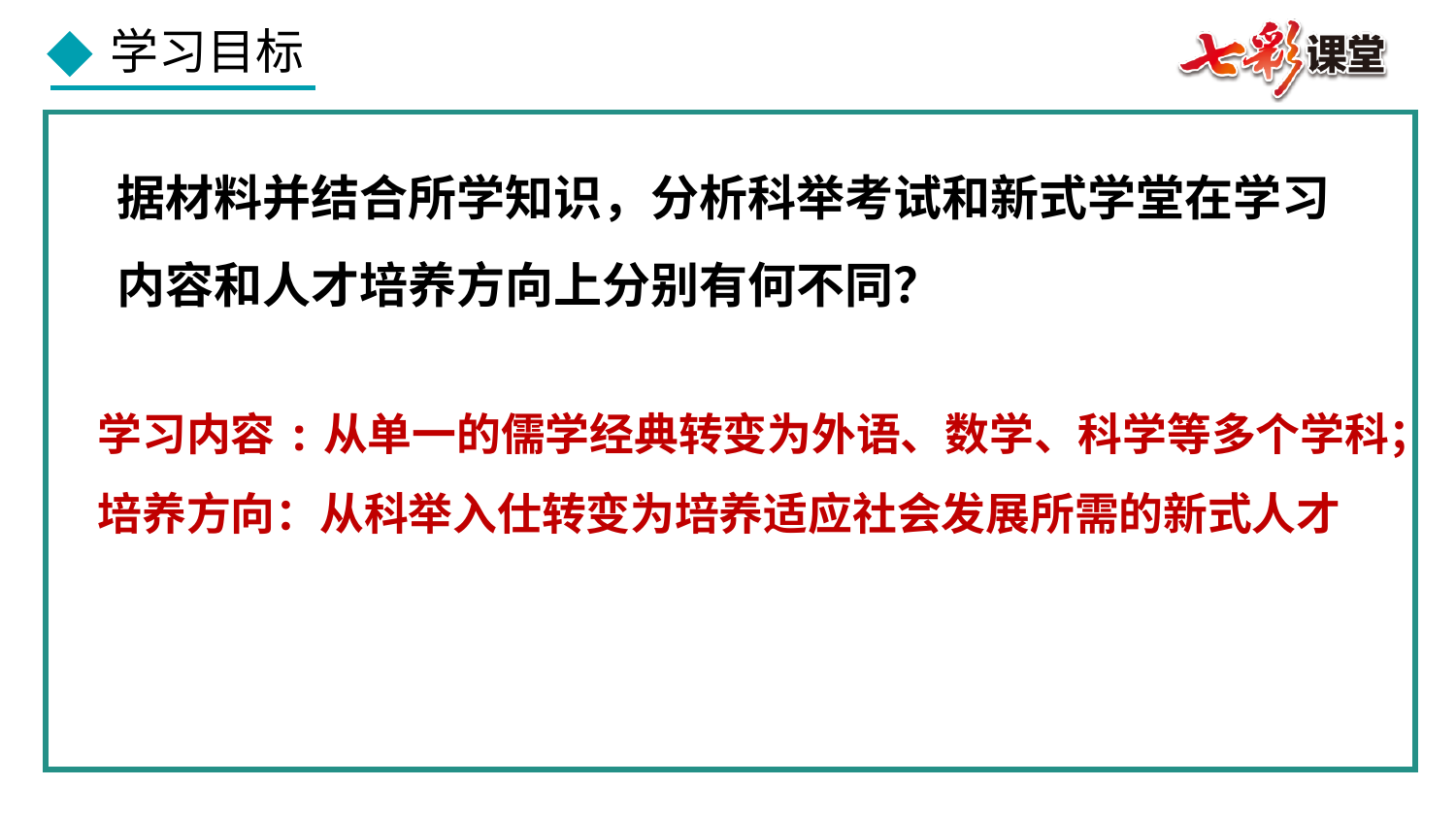

据材料并结合所学知识，分析科举考试和新式学堂在学习
内容和人才培养方向上分别有何不同？
学习内容:从单一的儒学经典转变为外语、数学、科学等多个学科；
培养方向：从科举入仕转变为培养适应社会发展所需的新式人才